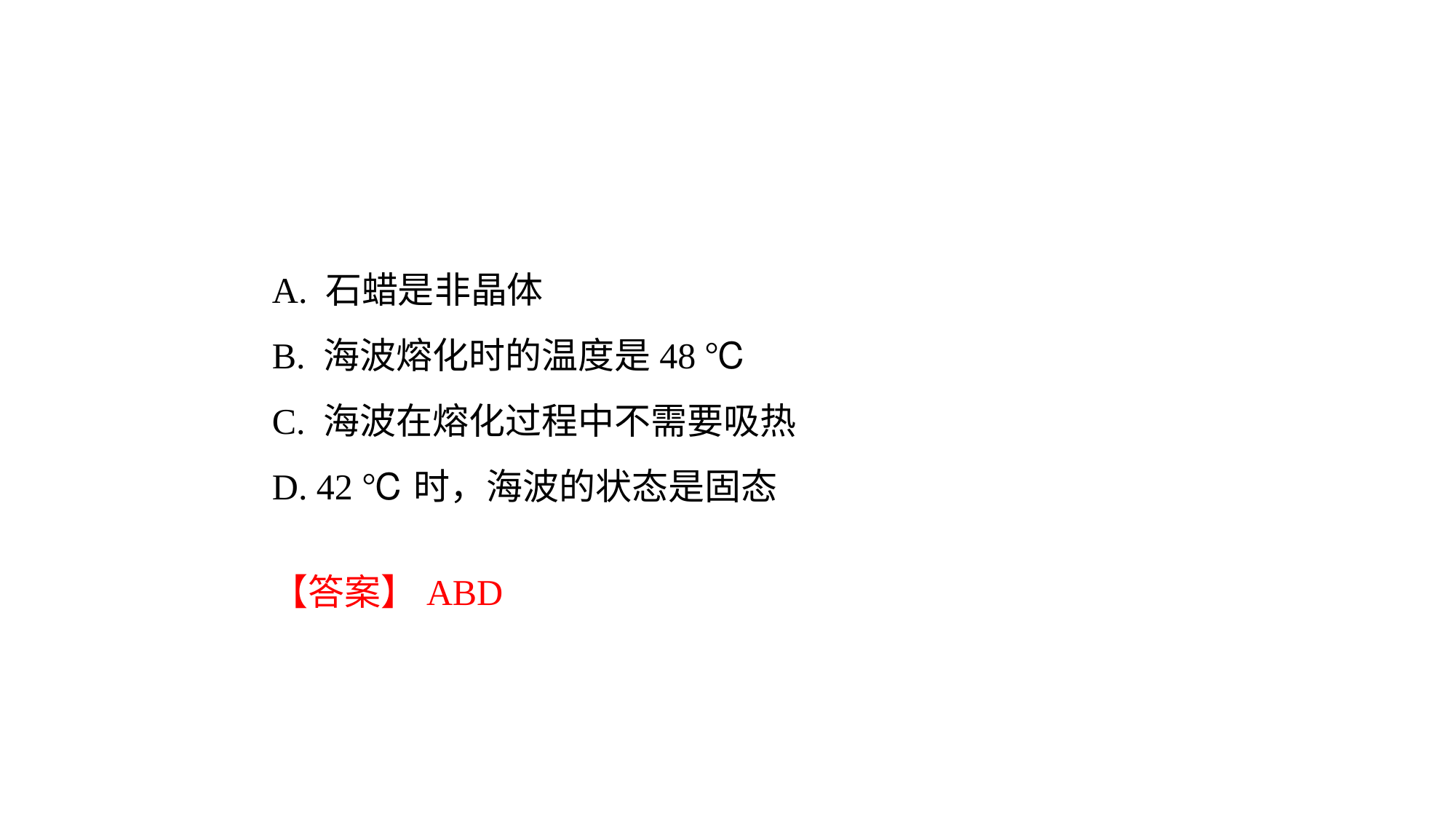

A. 石蜡是非晶体
B. 海波熔化时的温度是48 ℃
C. 海波在熔化过程中不需要吸热
D. 42 ℃时，海波的状态是固态
【答案】ABD